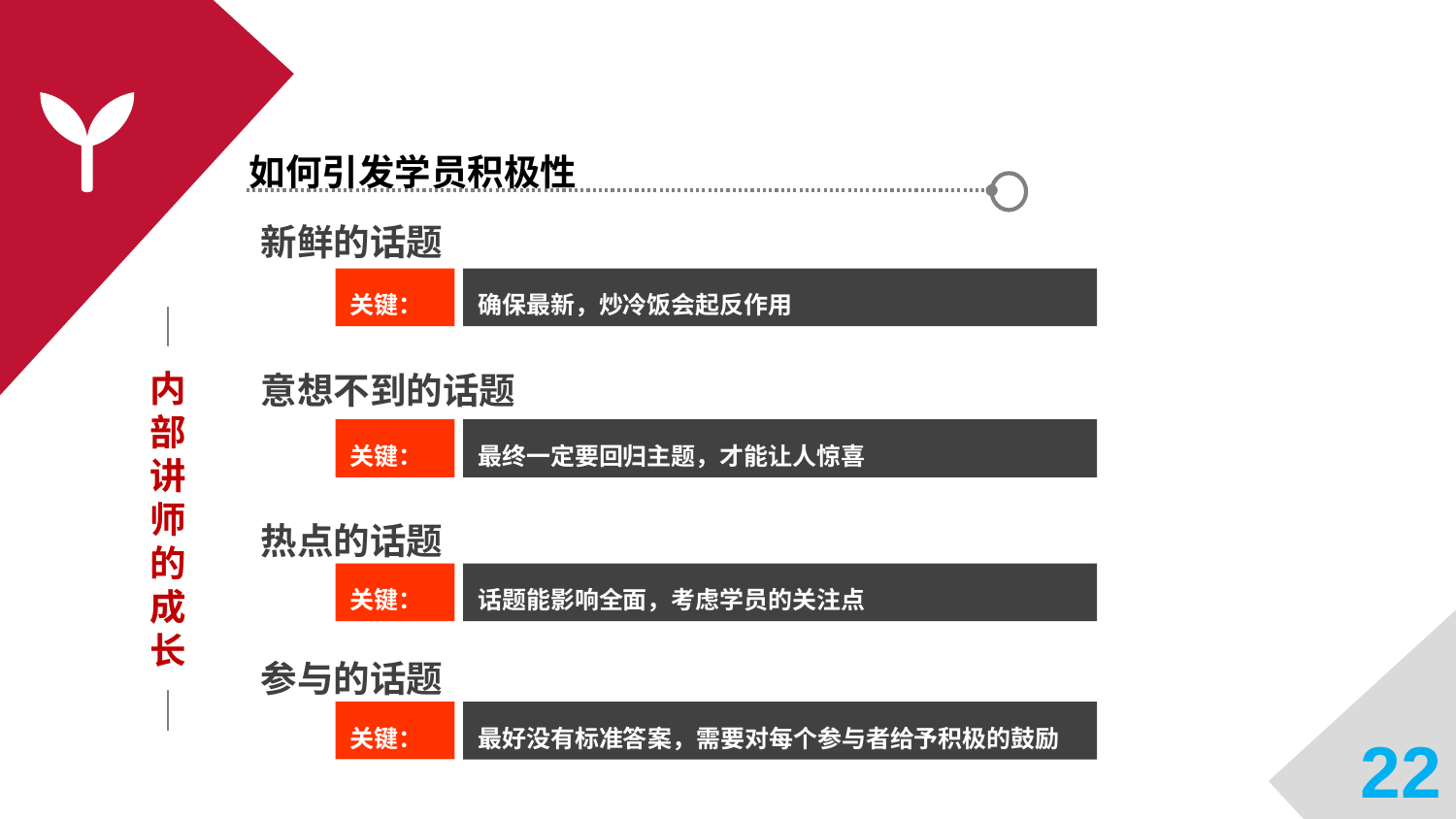

如何引发学员积极性

新鲜的话题
关键：
确保最新，炒冷饭会起反作用
意想不到的话题
内部讲师的成长
关键：
最终一定要回归主题，才能让人惊喜
热点的话题
关键：
话题能影响全面，考虑学员的关注点

参与的话题
关键：
最好没有标准答案，需要对每个参与者给予积极的鼓励
22
22